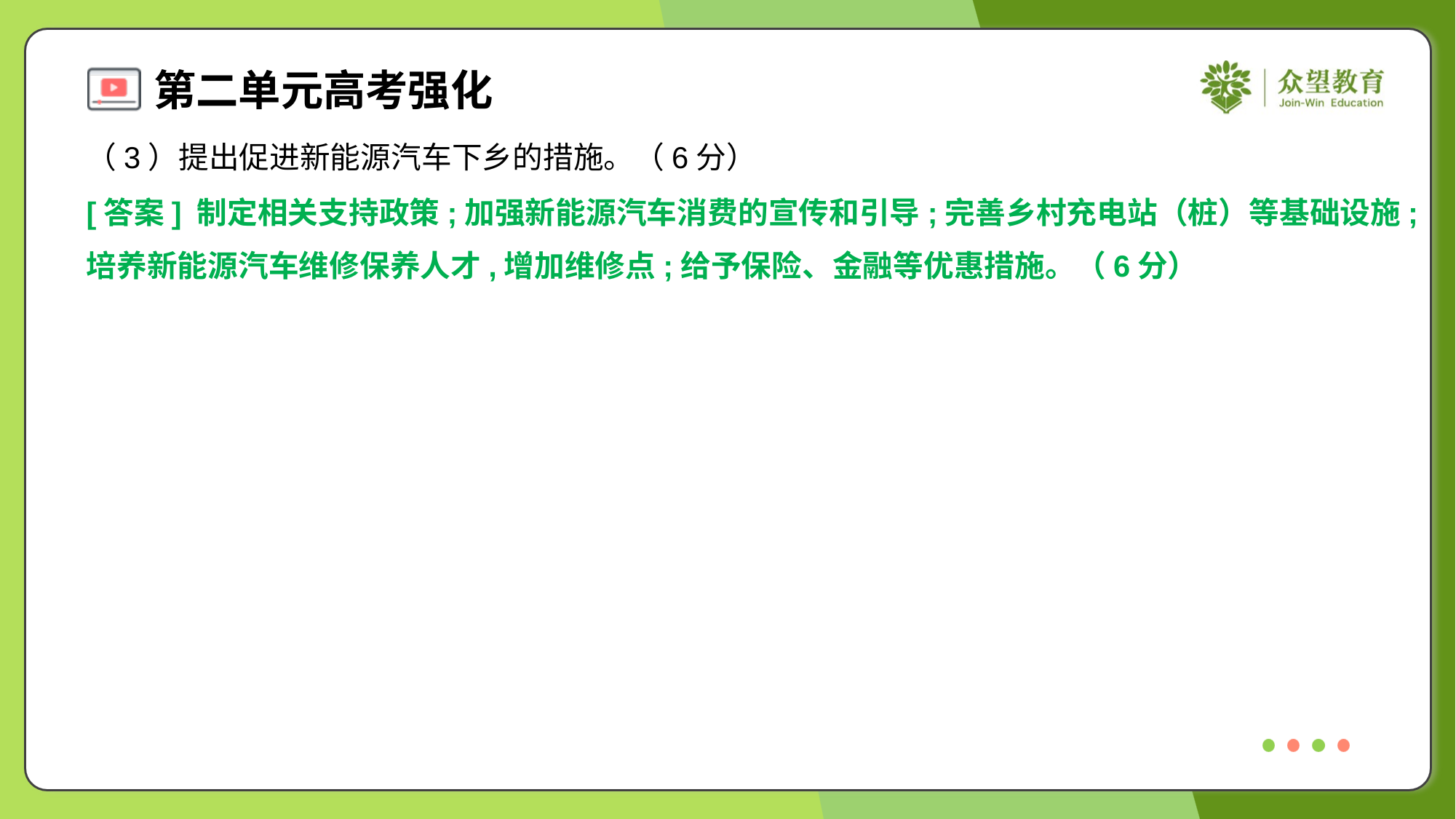

（3）提出促进新能源汽车下乡的措施。（6分）
[答案] 制定相关支持政策;加强新能源汽车消费的宣传和引导;完善乡村充电站（桩）等基础设施;
培养新能源汽车维修保养人才,增加维修点;给予保险、金融等优惠措施。（6分）